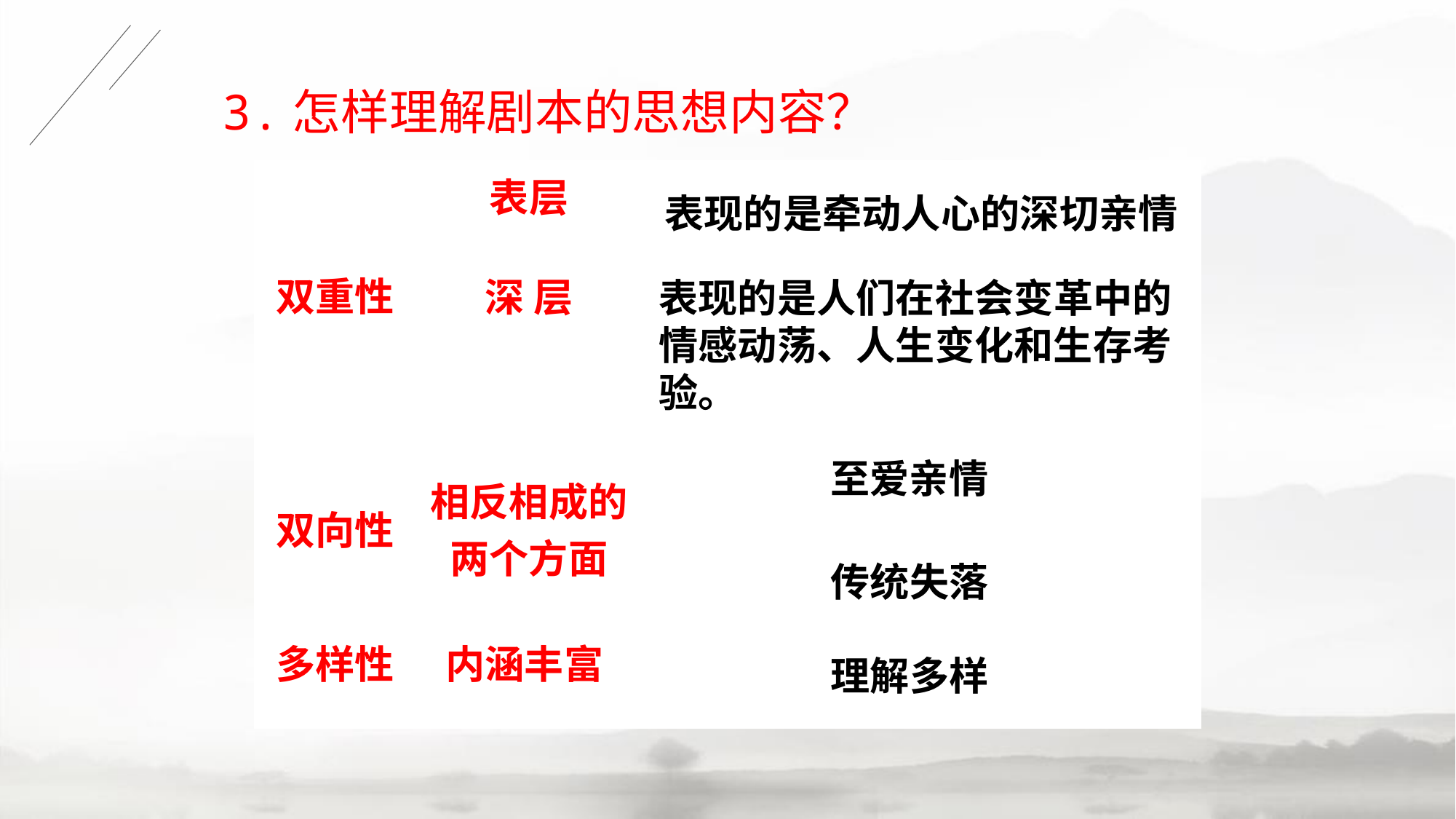

3.怎样理解剧本的思想内容？
| 双重性 | 表层 |  |
| --- | --- | --- |
|  | 深 层 |  |
| 双向性 | 相反相成的两个方面 |  |
|  |  |  |
| 多样性 | 内涵丰富 |  |
表现的是牵动人心的深切亲情
表现的是人们在社会变革中的情感动荡、人生变化和生存考验。
至爱亲情
传统失落
理解多样